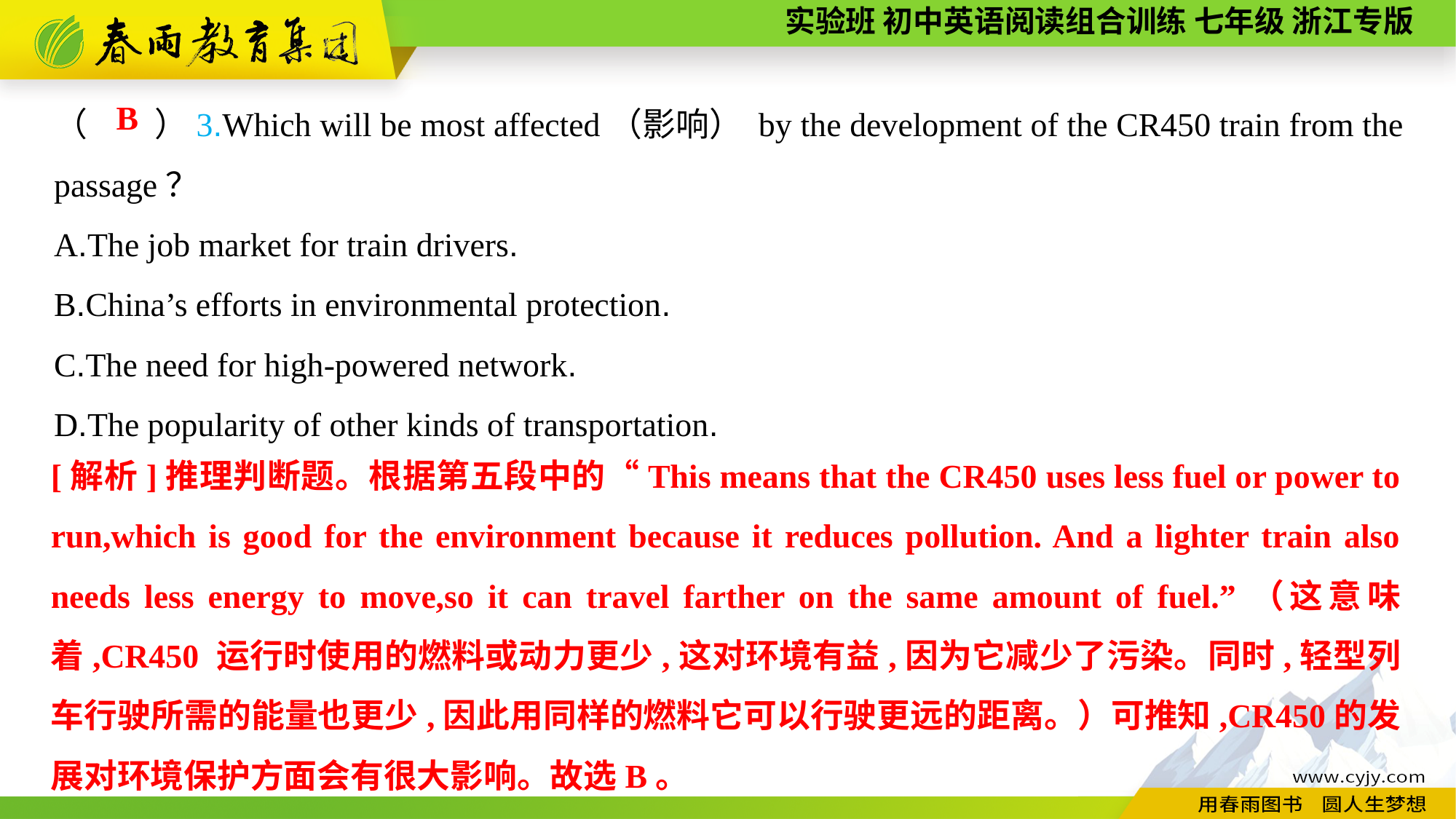

（　　）3.Which will be most affected（影响） by the development of the CR450 train from the passage？
A.The job market for train drivers.
B.China’s efforts in environmental protection.
C.The need for high-powered network.
D.The popularity of other kinds of transportation.
B
[解析]推理判断题。根据第五段中的“This means that the CR450 uses less fuel or power to run,which is good for the environment because it reduces pollution. And a lighter train also needs less energy to move,so it can travel farther on the same amount of fuel.”（这意味着,CR450 运行时使用的燃料或动力更少,这对环境有益,因为它减少了污染。同时,轻型列车行驶所需的能量也更少,因此用同样的燃料它可以行驶更远的距离。）可推知,CR450的发展对环境保护方面会有很大影响。故选B。